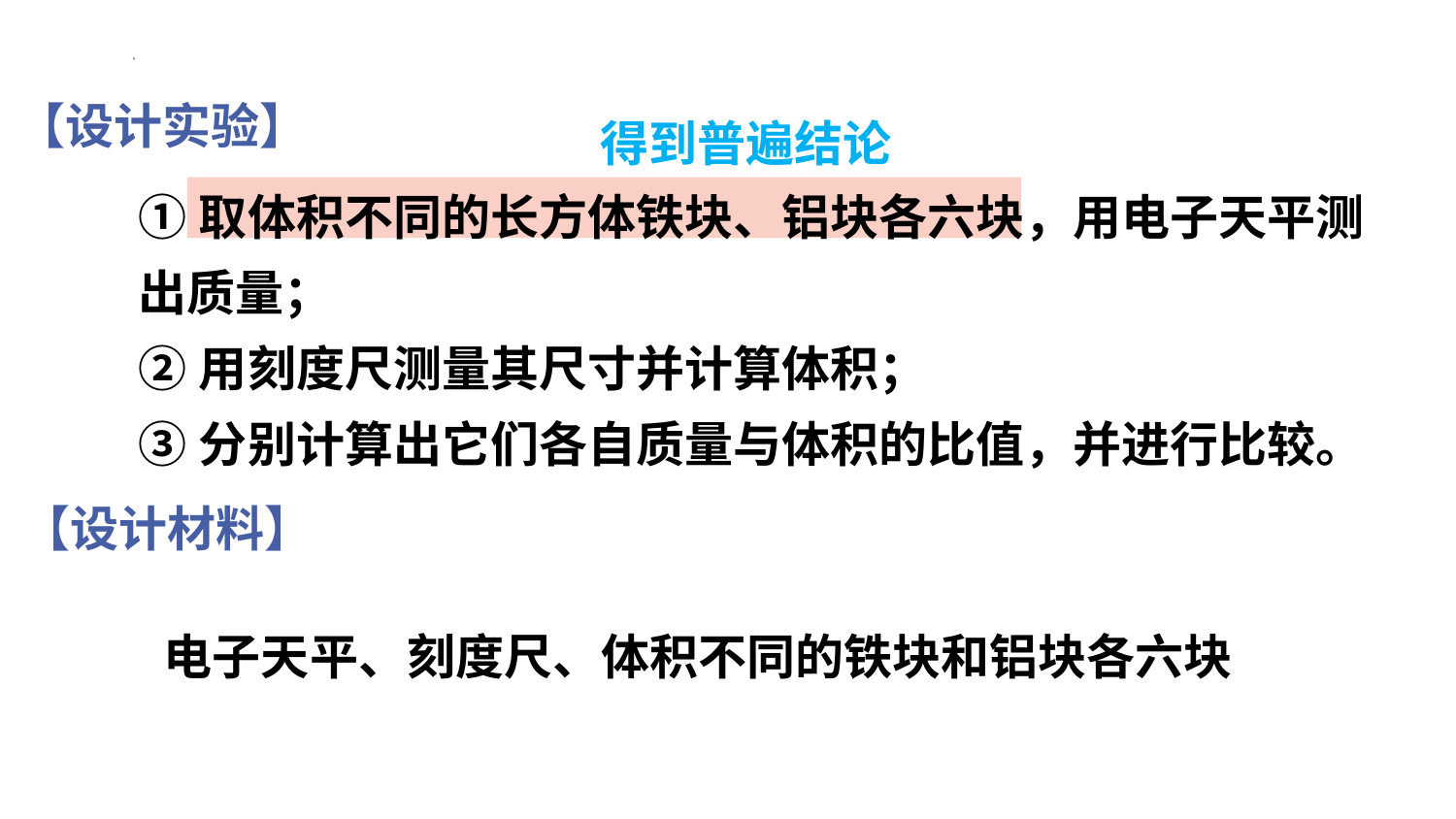

【设计实验】
得到普遍结论
①取体积不同的长方体铁块、铝块各六块，用电子天平测出质量；
②用刻度尺测量其尺寸并计算体积；
③分别计算出它们各自质量与体积的比值，并进行比较。

【设计材料】
电子天平、刻度尺、体积不同的铁块和铝块各六块